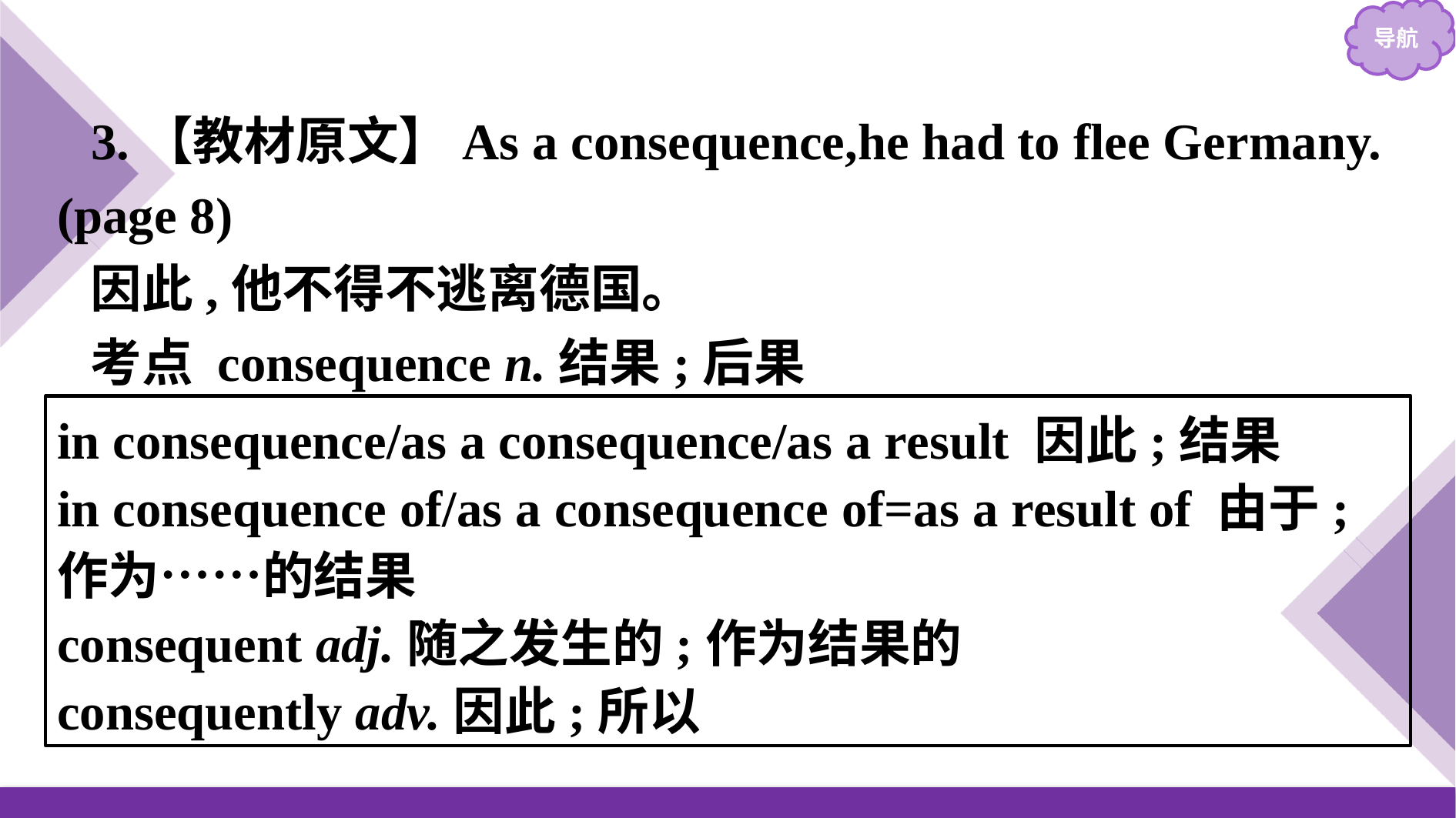

3.【教材原文】As a consequence,he had to flee Germany.(page 8)
因此,他不得不逃离德国。
考点 consequence n.结果;后果
in consequence/as a consequence/as a result 因此;结果
in consequence of/as a consequence of=as a result of 由于;作为……的结果
consequent adj.随之发生的;作为结果的
consequently adv.因此;所以